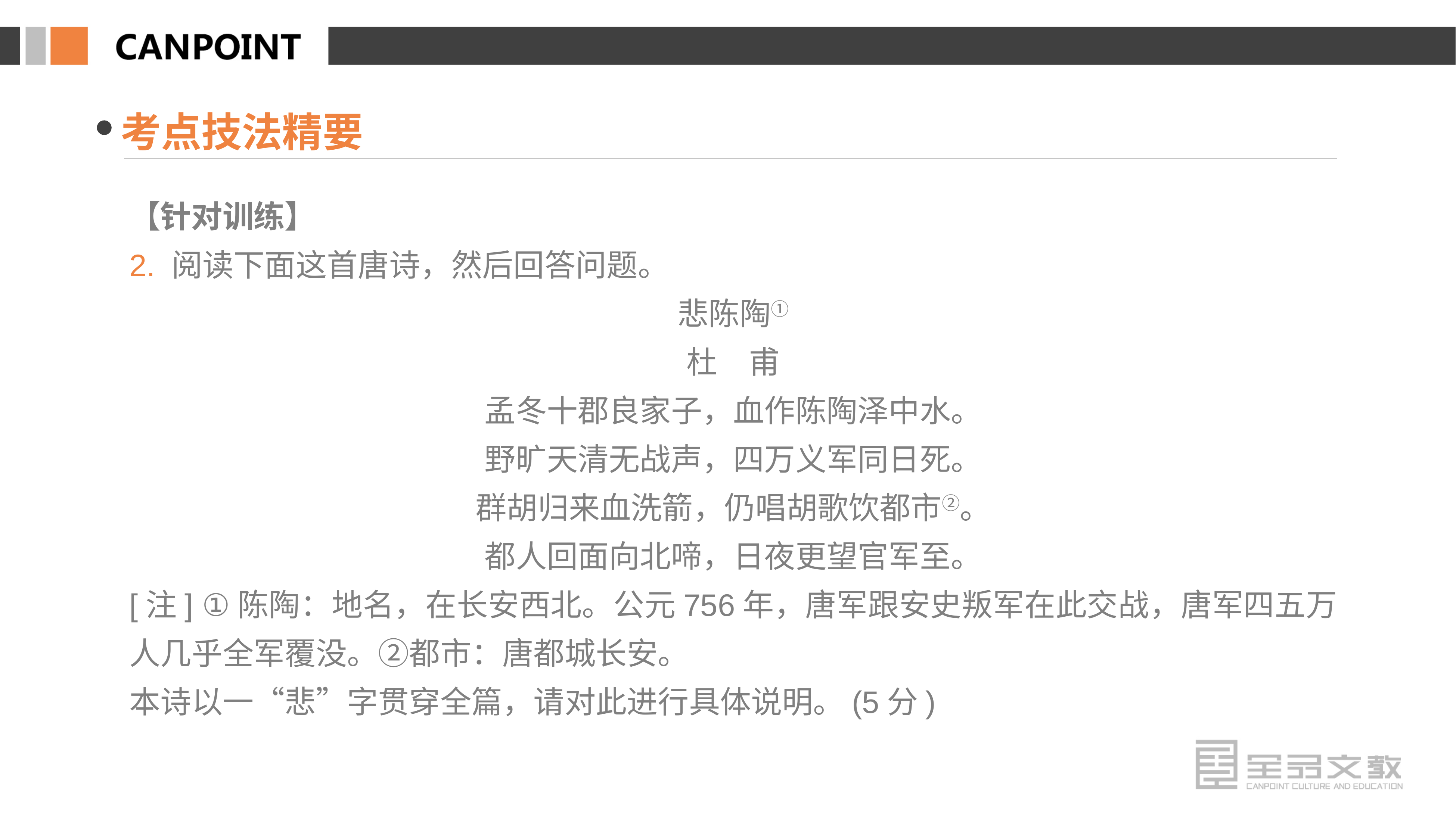

考点技法精要

【针对训练】
2. 阅读下面这首唐诗，然后回答问题。
悲陈陶①
杜　甫
孟冬十郡良家子，血作陈陶泽中水。
野旷天清无战声，四万义军同日死。
群胡归来血洗箭，仍唱胡歌饮都市②。
都人回面向北啼，日夜更望官军至。
[注] ①陈陶：地名，在长安西北。公元756年，唐军跟安史叛军在此交战，唐军四五万人几乎全军覆没。②都市：唐都城长安。
本诗以一“悲”字贯穿全篇，请对此进行具体说明。(5分)